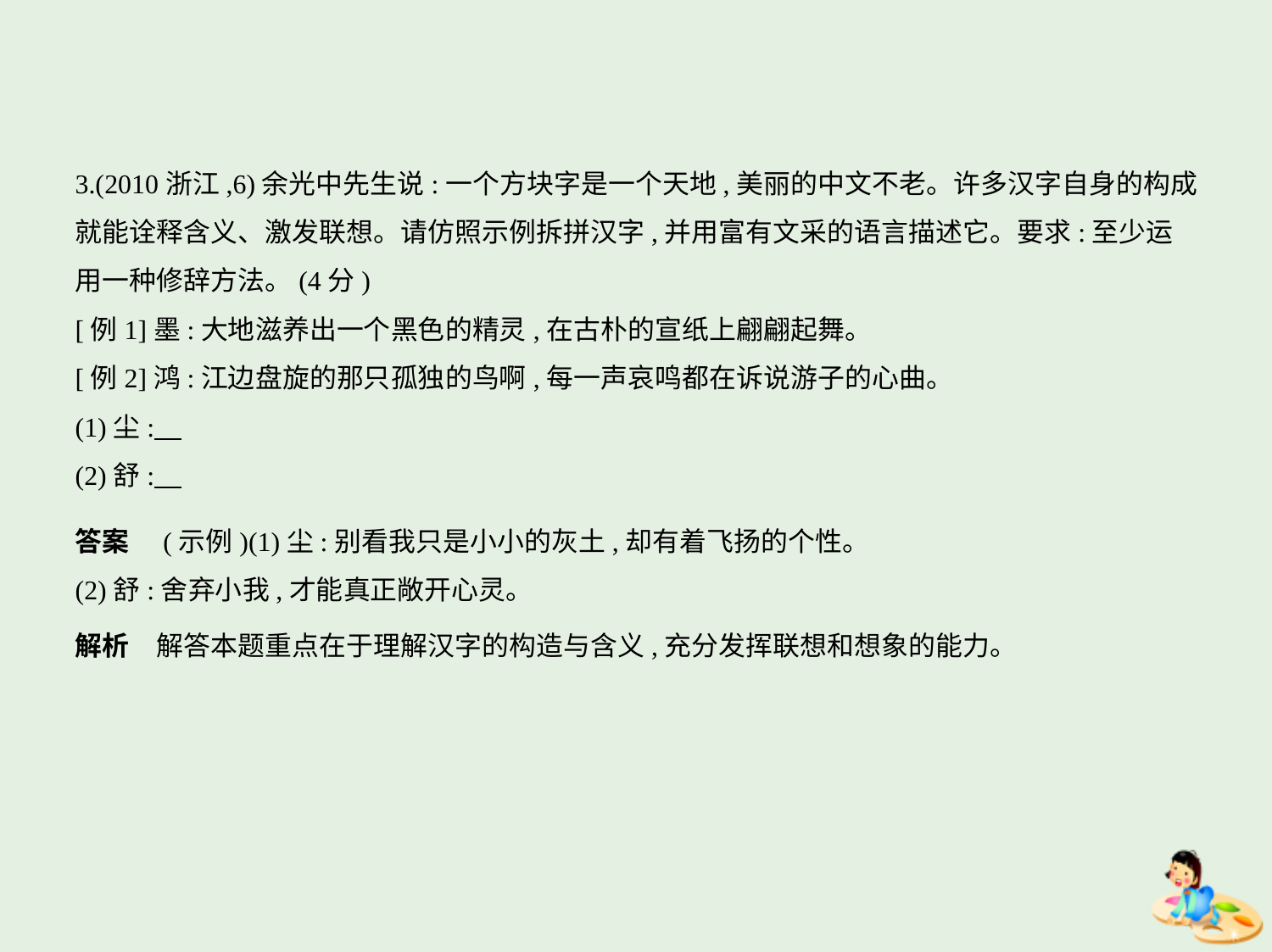

3.(2010浙江,6)余光中先生说:一个方块字是一个天地,美丽的中文不老。许多汉字自身的构成
就能诠释含义、激发联想。请仿照示例拆拼汉字,并用富有文采的语言描述它。要求:至少运
用一种修辞方法。(4分)
[例1]墨:大地滋养出一个黑色的精灵,在古朴的宣纸上翩翩起舞。
[例2]鸿:江边盘旋的那只孤独的鸟啊,每一声哀鸣都在诉说游子的心曲。
(1)尘:
(2)舒:
答案　(示例)(1)尘:别看我只是小小的灰土,却有着飞扬的个性。
(2)舒:舍弃小我,才能真正敞开心灵。
解析　解答本题重点在于理解汉字的构造与含义,充分发挥联想和想象的能力。